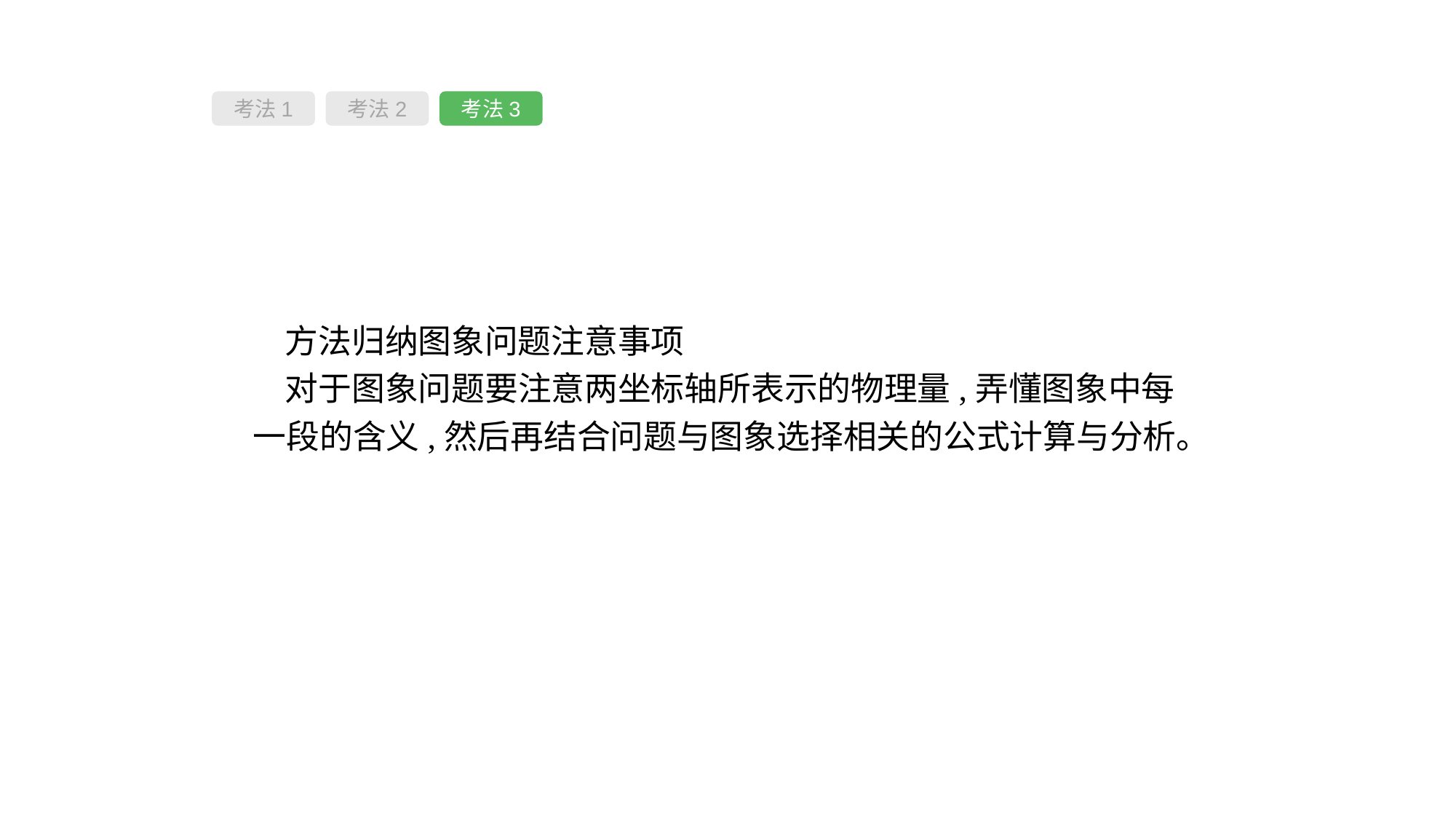

考法1
考法2
考法3
方法归纳图象问题注意事项
对于图象问题要注意两坐标轴所表示的物理量,弄懂图象中每一段的含义,然后再结合问题与图象选择相关的公式计算与分析。